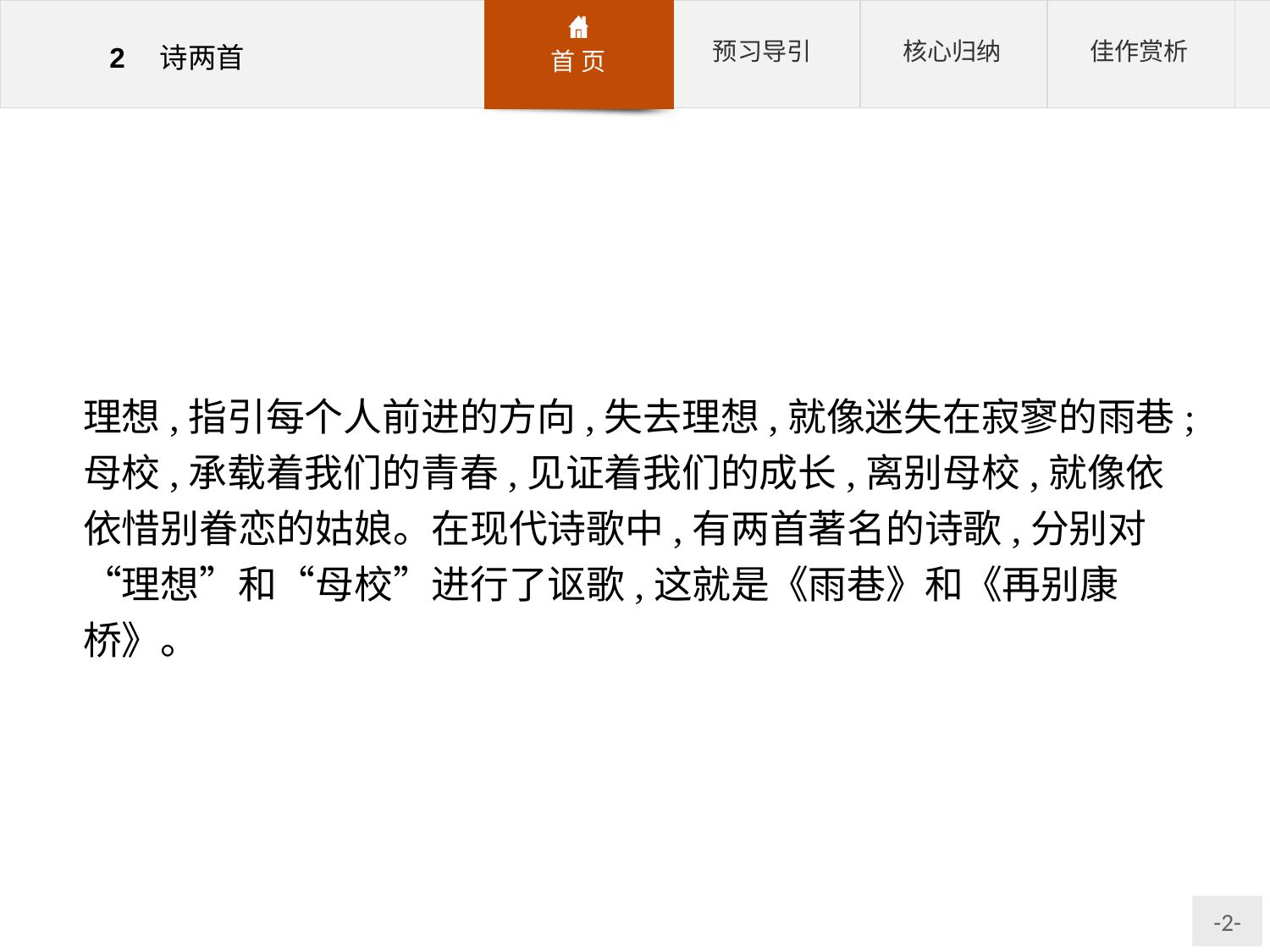

理想,指引每个人前进的方向,失去理想,就像迷失在寂寥的雨巷;母校,承载着我们的青春,见证着我们的成长,离别母校,就像依依惜别眷恋的姑娘。在现代诗歌中,有两首著名的诗歌,分别对“理想”和“母校”进行了讴歌,这就是《雨巷》和《再别康桥》。